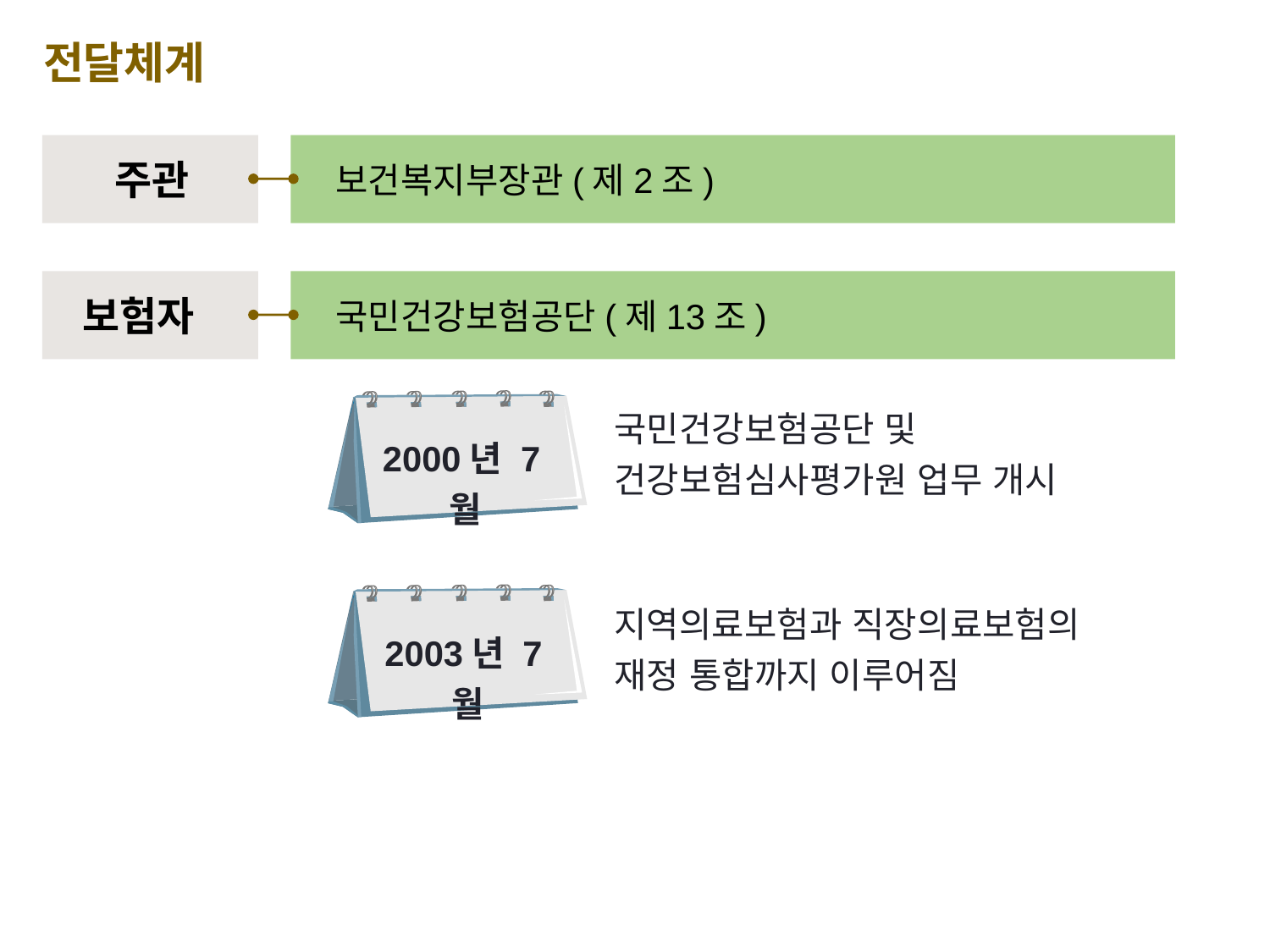

전달체계
  주관
보건복지부장관(제2조)

보험자
국민건강보험공단(제13조)

2000년 7월
국민건강보험공단 및
건강보험심사평가원 업무 개시

2003년 7월
지역의료보험과 직장의료보험의
재정 통합까지 이루어짐